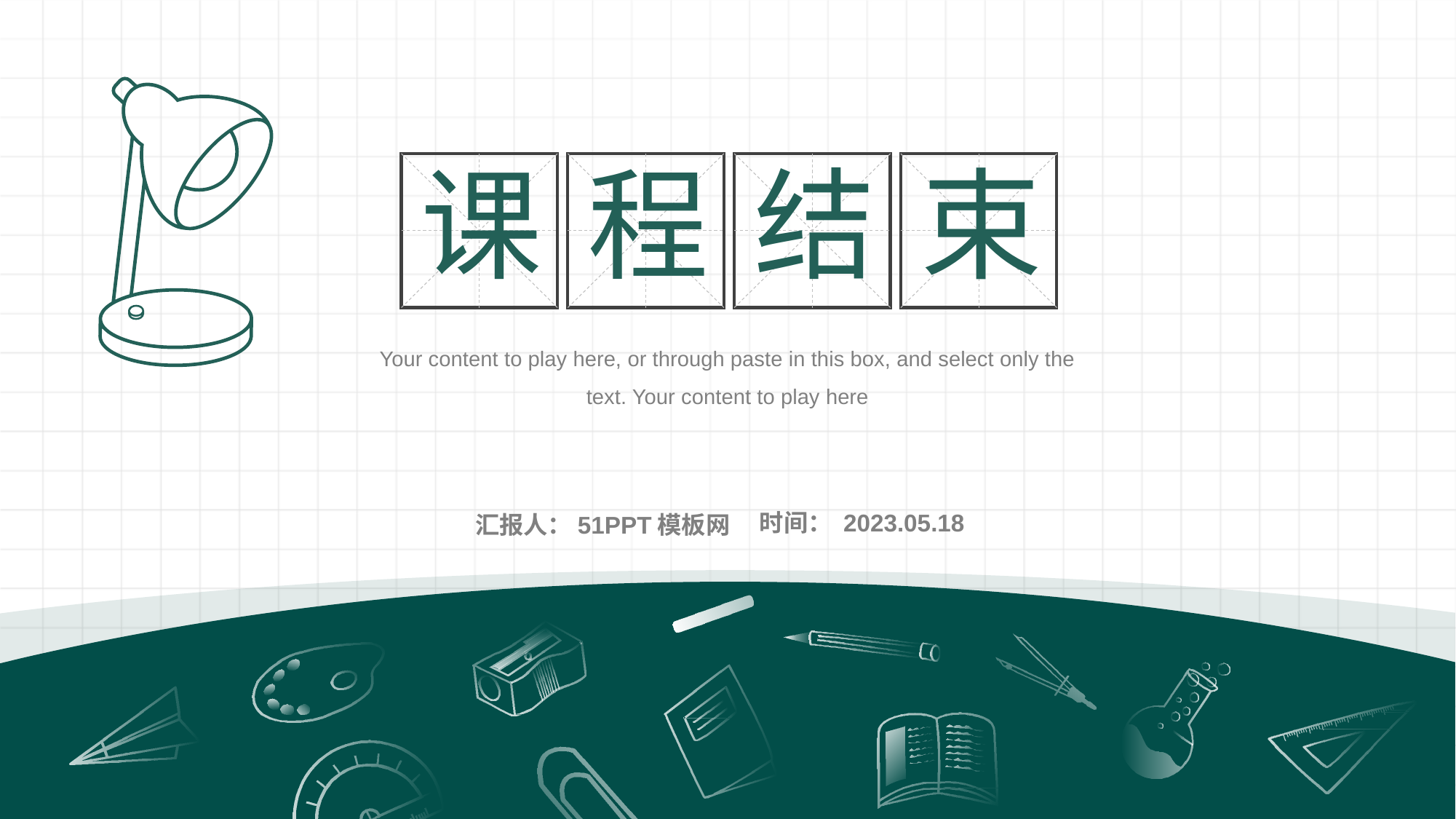

课

程

结

束

Your content to play here, or through paste in this box, and select only the text. Your content to play here
时间： 2023.05.18
汇报人：51PPT模板网